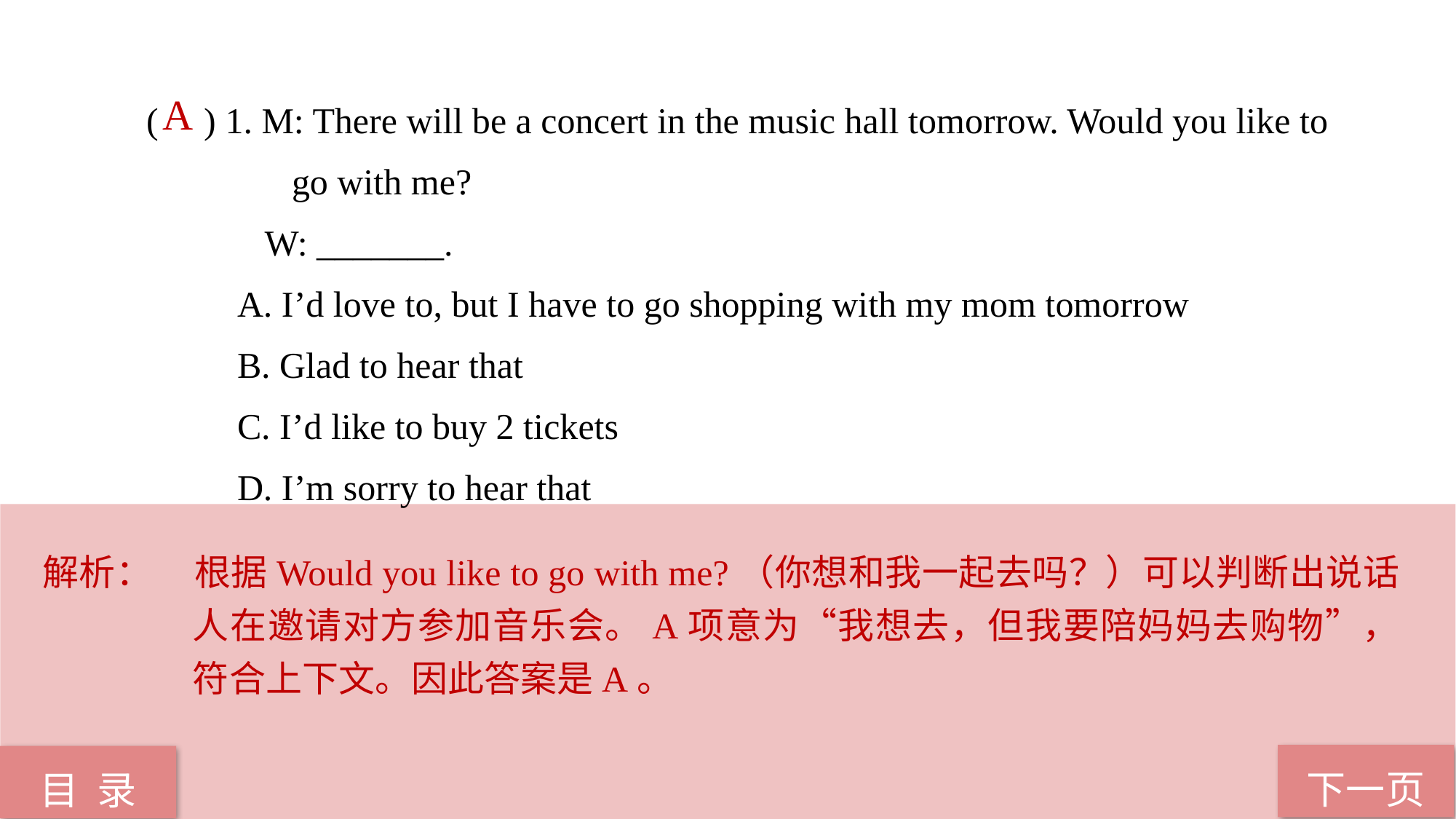

(     ) 1. M: There will be a concert in the music hall tomorrow. Would you like to
                go with me?
             W: _______.
          A. I’d love to, but I have to go shopping with my mom tomorrow
          B. Glad to hear that
          C. I’d like to buy 2 tickets
          D. I’m sorry to hear that
 A
解析：	根据Would you like to go with me?（你想和我一起去吗？）可以判断出说话人在邀请对方参加音乐会。A项意为“我想去，但我要陪妈妈去购物”，符合上下文。因此答案是A。